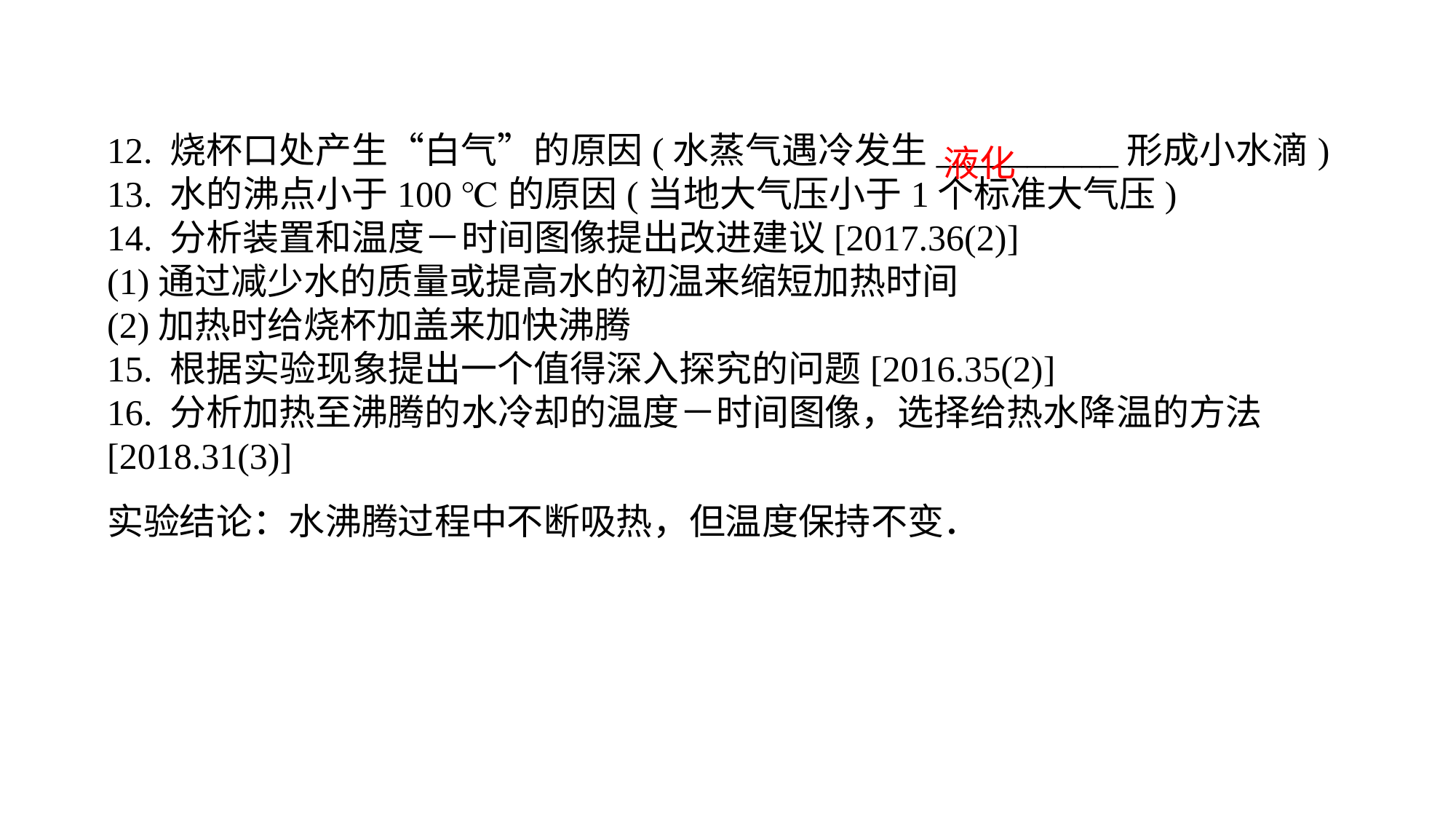

12. 烧杯口处产生“白气”的原因(水蒸气遇冷发生__________形成小水滴) 13. 水的沸点小于100 ℃的原因(当地大气压小于1个标准大气压) 14. 分析装置和温度－时间图像提出改进建议[2017.36(2)](1)通过减少水的质量或提高水的初温来缩短加热时间(2)加热时给烧杯加盖来加快沸腾15. 根据实验现象提出一个值得深入探究的问题[2016.35(2)]16. 分析加热至沸腾的水冷却的温度－时间图像，选择给热水降温的方法[2018.31(3)]实验结论：水沸腾过程中不断吸热，但温度保持不变．
液化